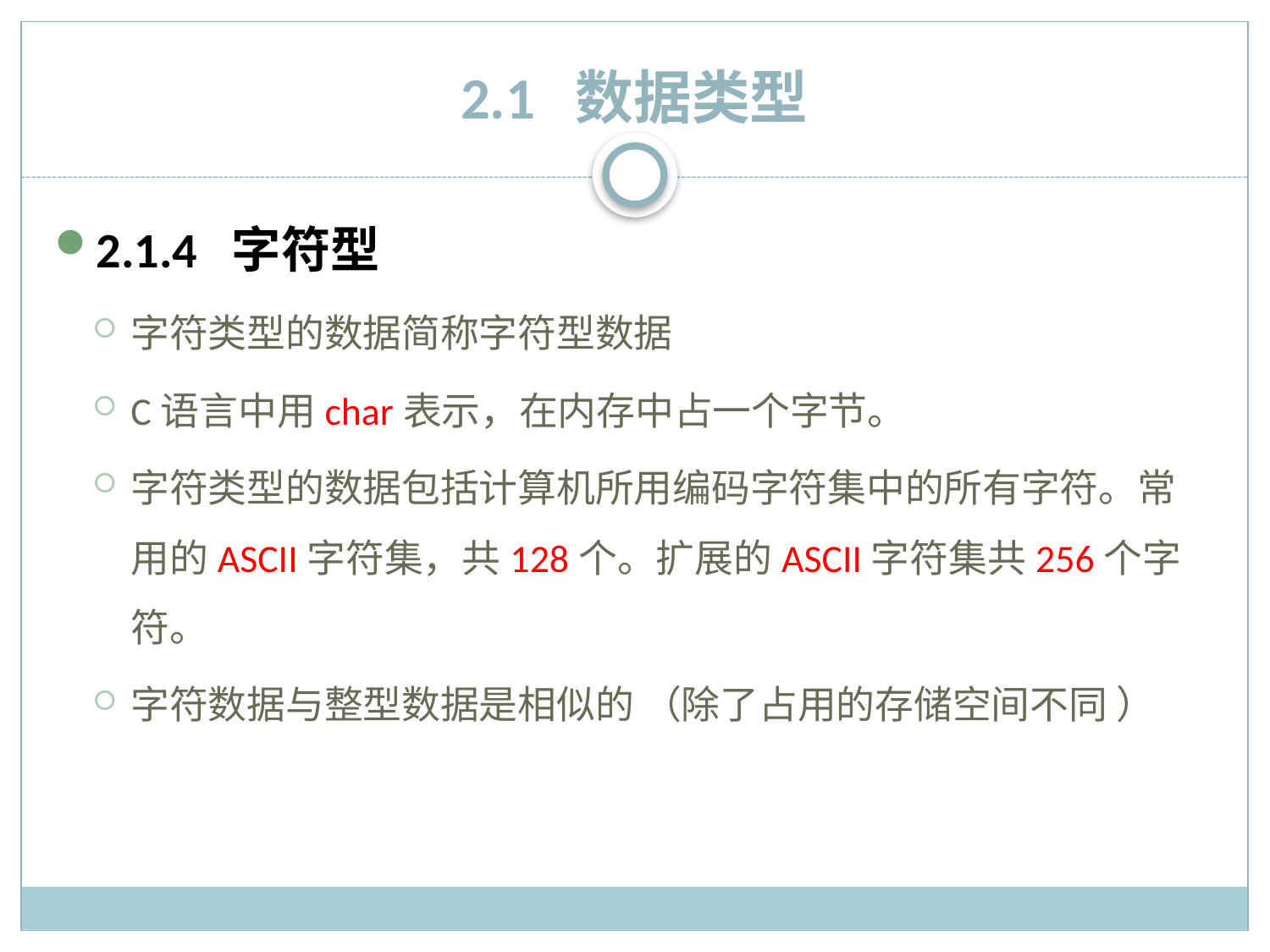

# 2.1  数据类型
2.1.4  字符型
字符类型的数据简称字符型数据
C语言中用char表示，在内存中占一个字节。
字符类型的数据包括计算机所用编码字符集中的所有字符。常用的ASCII字符集，共128个。扩展的ASCII字符集共256个字符。
字符数据与整型数据是相似的 （除了占用的存储空间不同 ）